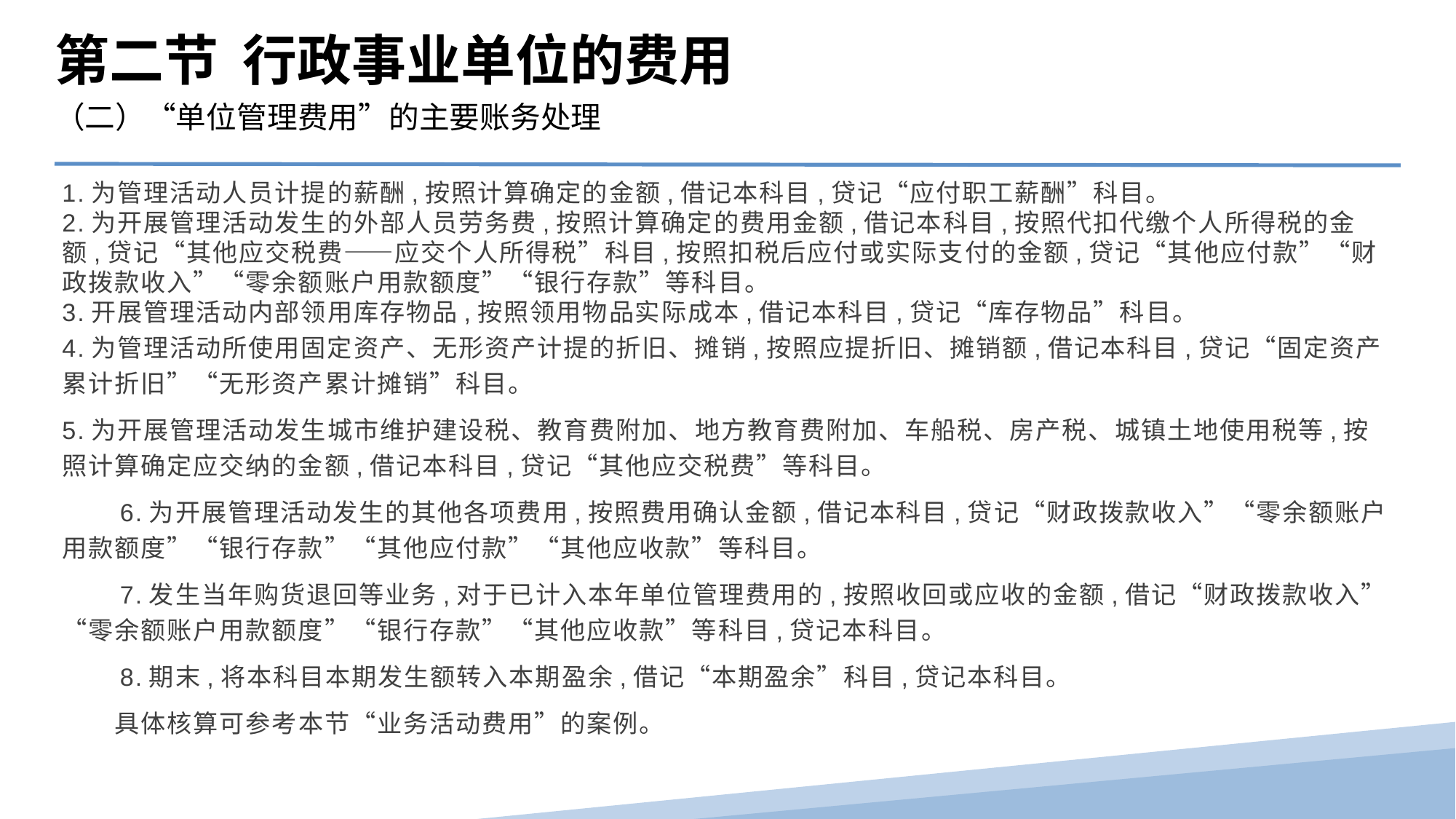

第二节  行政事业单位的费用
（二）“单位管理费用”的主要账务处理
1.为管理活动人员计提的薪酬,按照计算确定的金额,借记本科目,贷记“应付职工薪酬”科目。
2.为开展管理活动发生的外部人员劳务费,按照计算确定的费用金额,借记本科目,按照代扣代缴个人所得税的金额,贷记“其他应交税费——应交个人所得税”科目,按照扣税后应付或实际支付的金额,贷记“其他应付款”“财政拨款收入”“零余额账户用款额度”“银行存款”等科目。
3.开展管理活动内部领用库存物品,按照领用物品实际成本,借记本科目,贷记“库存物品”科目。
4.为管理活动所使用固定资产、无形资产计提的折旧、摊销,按照应提折旧、摊销额,借记本科目,贷记“固定资产累计折旧”“无形资产累计摊销”科目。
5.为开展管理活动发生城市维护建设税、教育费附加、地方教育费附加、车船税、房产税、城镇土地使用税等,按照计算确定应交纳的金额,借记本科目,贷记“其他应交税费”等科目。
　　6.为开展管理活动发生的其他各项费用,按照费用确认金额,借记本科目,贷记“财政拨款收入”“零余额账户用款额度”“银行存款”“其他应付款”“其他应收款”等科目。
　　7.发生当年购货退回等业务,对于已计入本年单位管理费用的,按照收回或应收的金额,借记“财政拨款收入”“零余额账户用款额度”“银行存款”“其他应收款”等科目,贷记本科目。
　　8.期末,将本科目本期发生额转入本期盈余,借记“本期盈余”科目,贷记本科目。
　　具体核算可参考本节“业务活动费用”的案例。